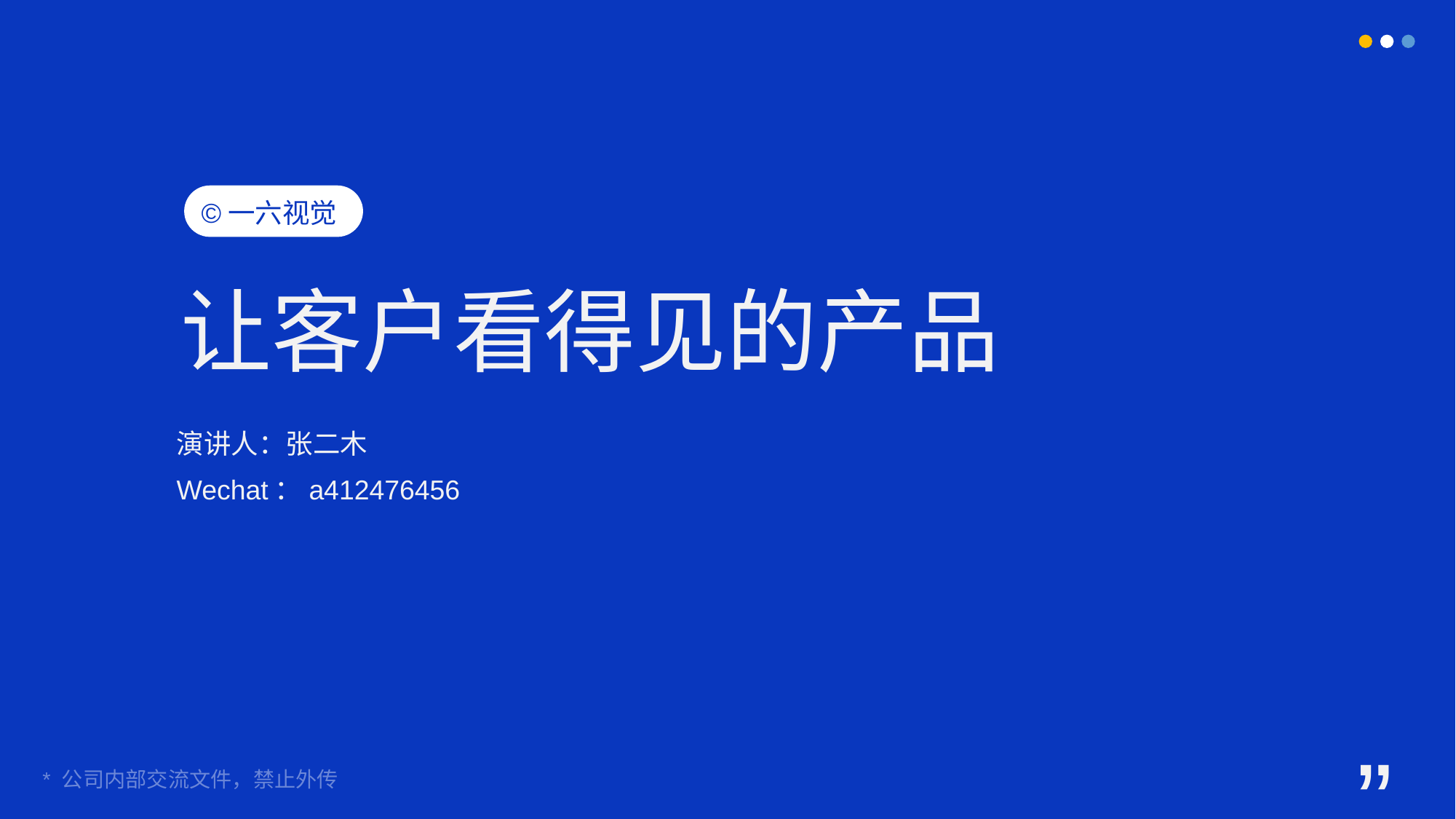

©一六视觉
让客户看得见的产品
演讲人：张二木
Wechat：a412476456
”
* 公司内部交流文件，禁止外传